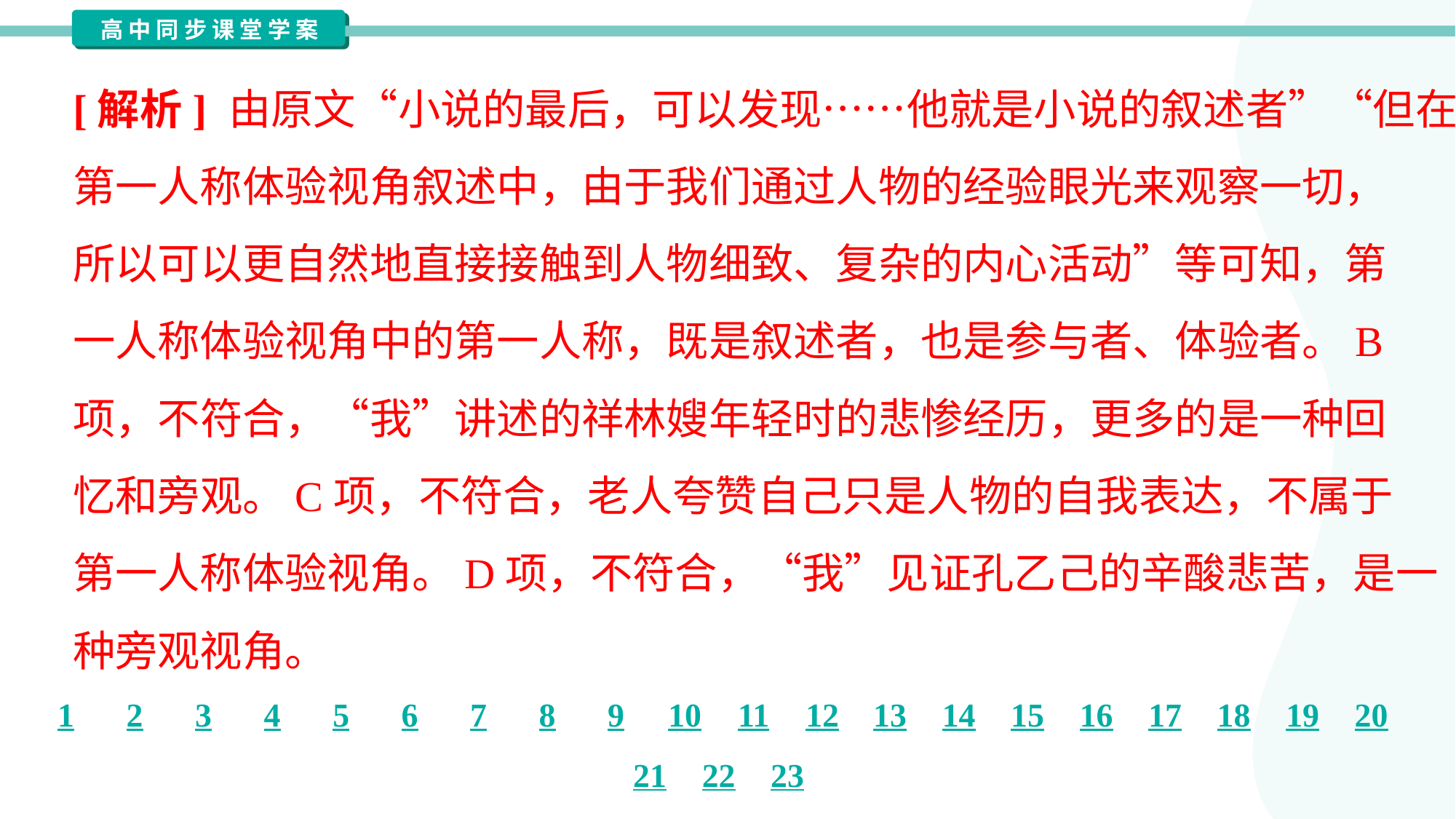

[解析] 由原文“小说的最后，可以发现……他就是小说的叙述者”“但在
第一人称体验视角叙述中，由于我们通过人物的经验眼光来观察一切，
所以可以更自然地直接接触到人物细致、复杂的内心活动”等可知，第
一人称体验视角中的第一人称，既是叙述者，也是参与者、体验者。B
项，不符合，“我”讲述的祥林嫂年轻时的悲惨经历，更多的是一种回
忆和旁观。C项，不符合，老人夸赞自己只是人物的自我表达，不属于
第一人称体验视角。D项，不符合，“我”见证孔乙己的辛酸悲苦，是一
种旁观视角。